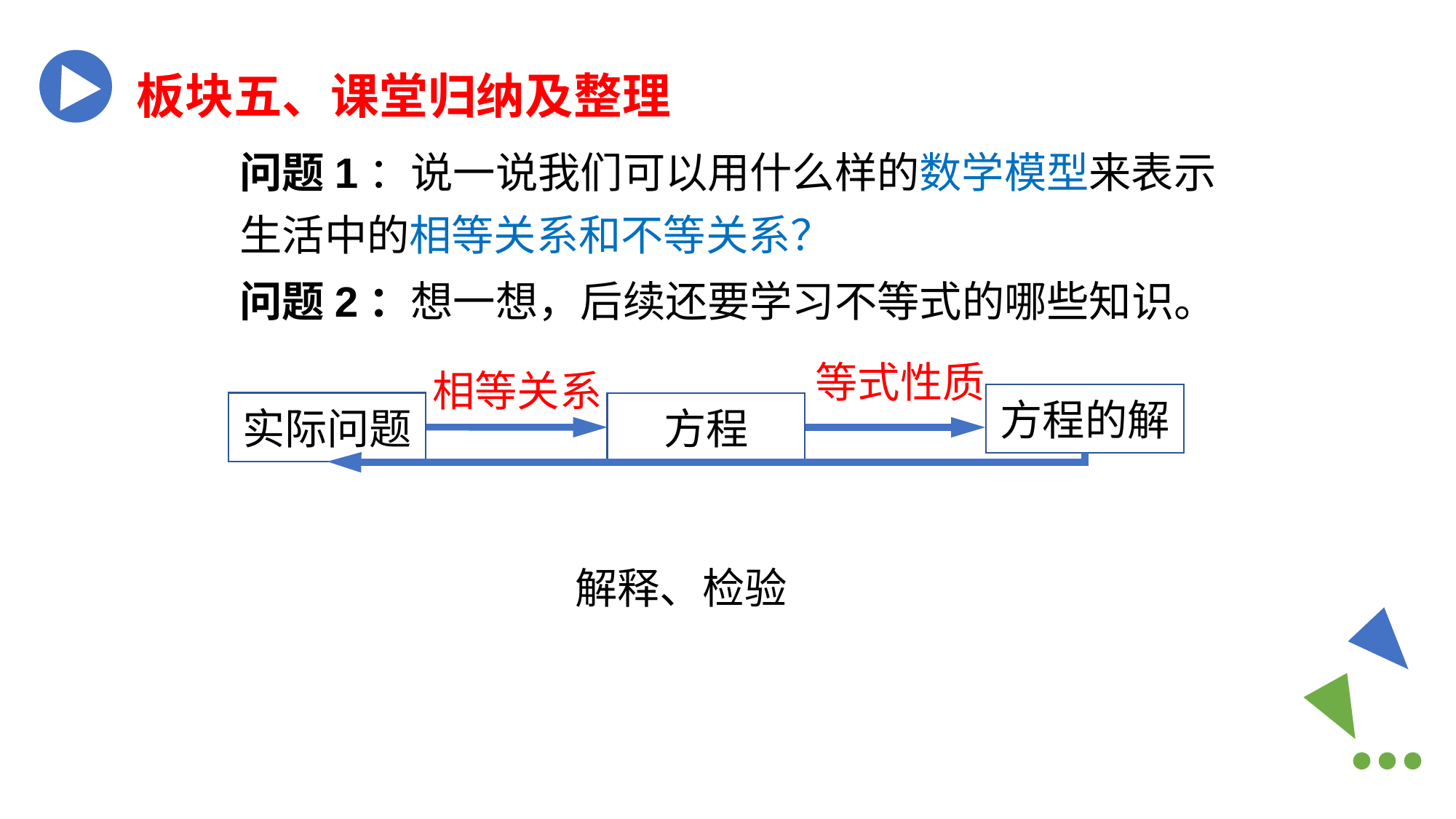

板块五、课堂归纳及整理
问题1：说一说我们可以用什么样的数学模型来表示生活中的相等关系和不等关系？

问题2：想一想，后续还要学习不等式的哪些知识。
等式性质
相等关系
方程的解
实际问题
方程

解释、检验